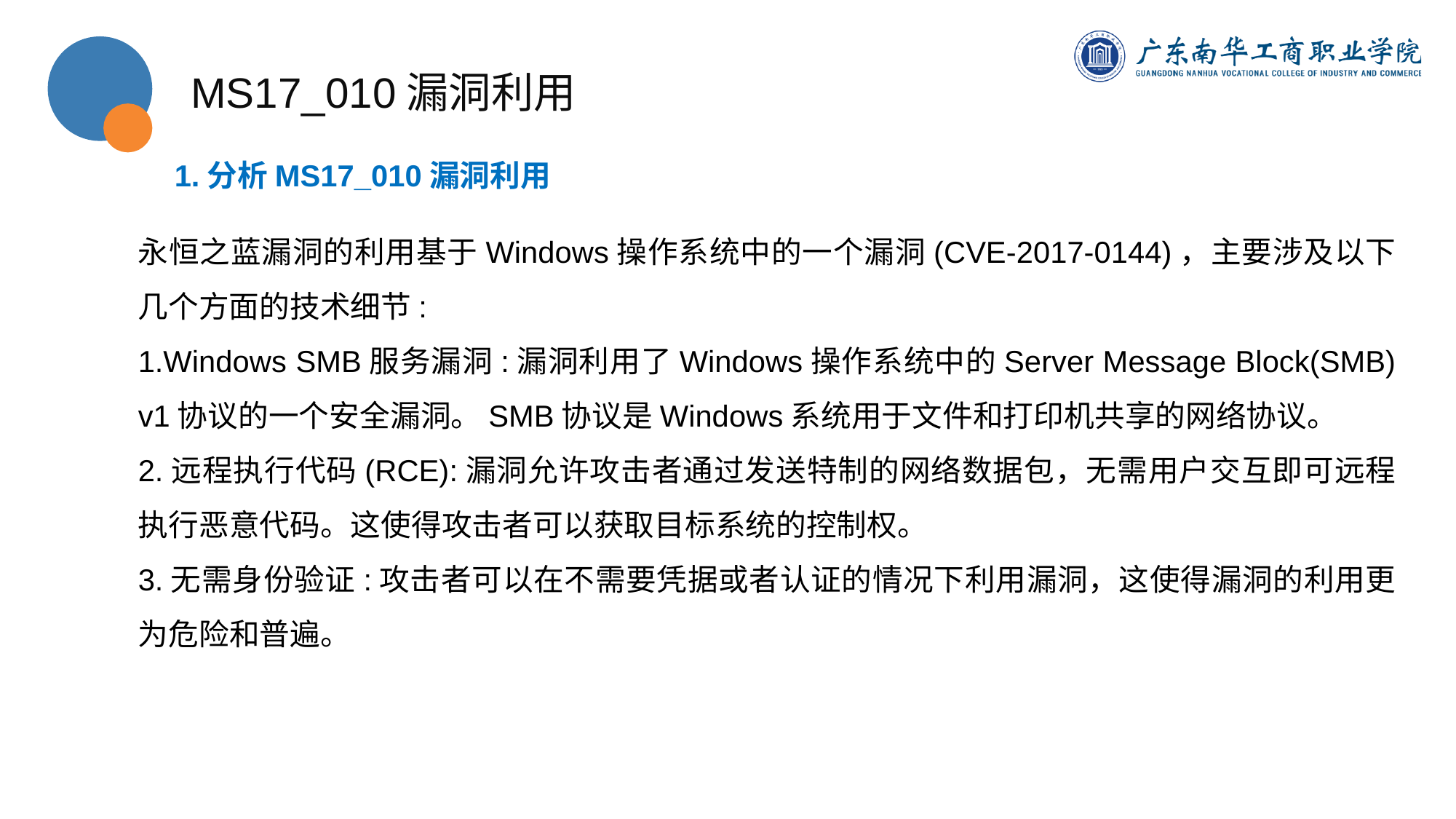

MS17_010漏洞利用

1.分析MS17_010漏洞利用
永恒之蓝漏洞的利用基于Windows操作系统中的一个漏洞(CVE-2017-0144)，主要涉及以下几个方面的技术细节:
1.Windows SMB服务漏洞:漏洞利用了Windows操作系统中的Server Message Block(SMB) v1协议的一个安全漏洞。SMB协议是Windows系统用于文件和打印机共享的网络协议。
2.远程执行代码(RCE):漏洞允许攻击者通过发送特制的网络数据包，无需用户交互即可远程执行恶意代码。这使得攻击者可以获取目标系统的控制权。
3.无需身份验证:攻击者可以在不需要凭据或者认证的情况下利用漏洞，这使得漏洞的利用更为危险和普遍。